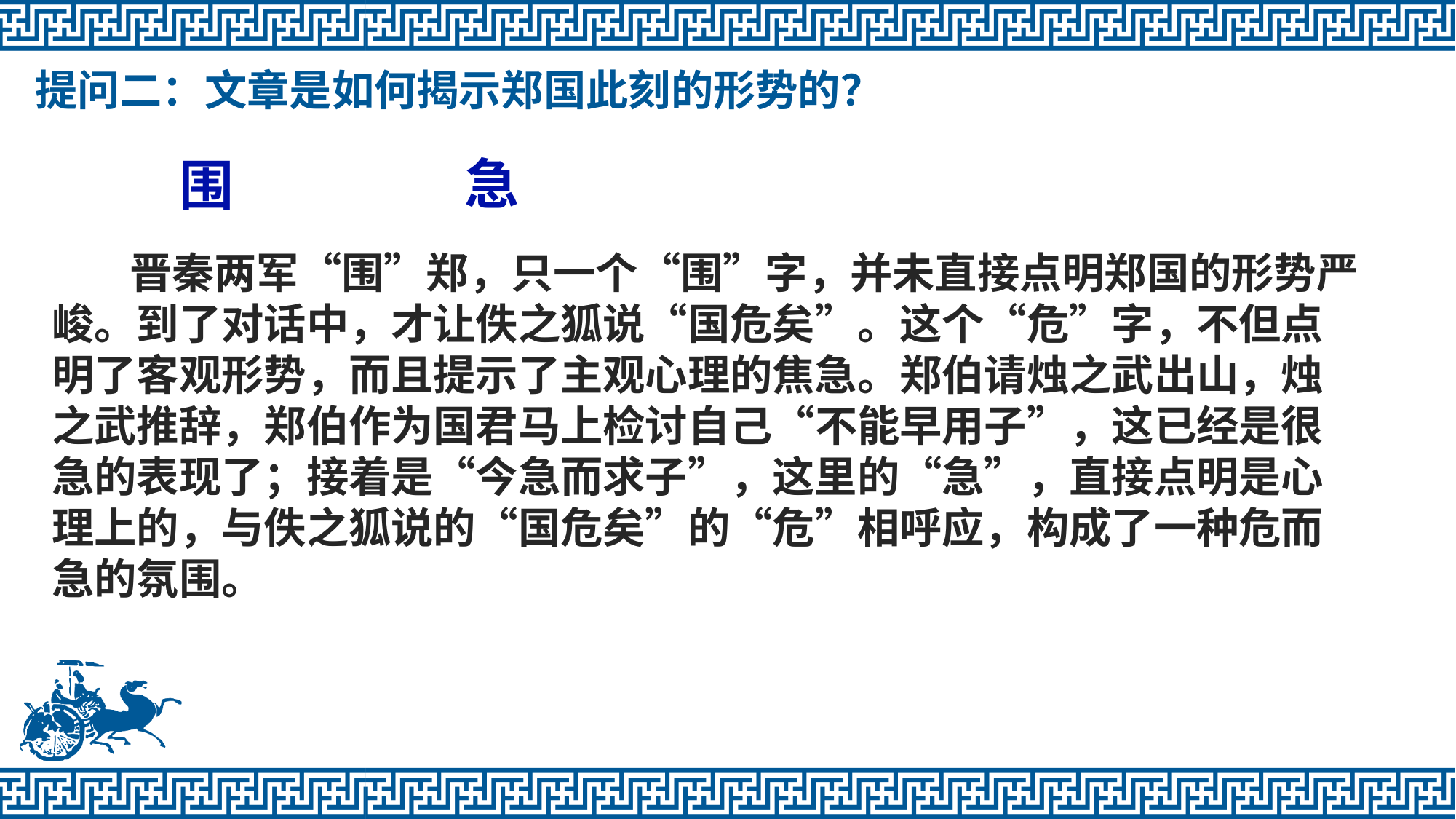

提问二：文章是如何揭示郑国此刻的形势的？
急
围
       晋秦两军“围”郑，只一个“围”字，并未直接点明郑国的形势严峻。到了对话中，才让佚之狐说“国危矣”。这个“危”字，不但点明了客观形势，而且提示了主观心理的焦急。郑伯请烛之武出山，烛之武推辞，郑伯作为国君马上检讨自己“不能早用子”，这已经是很急的表现了；接着是“今急而求子”，这里的“急”，直接点明是心理上的，与佚之狐说的“国危矣”的“危”相呼应，构成了一种危而急的氛围。